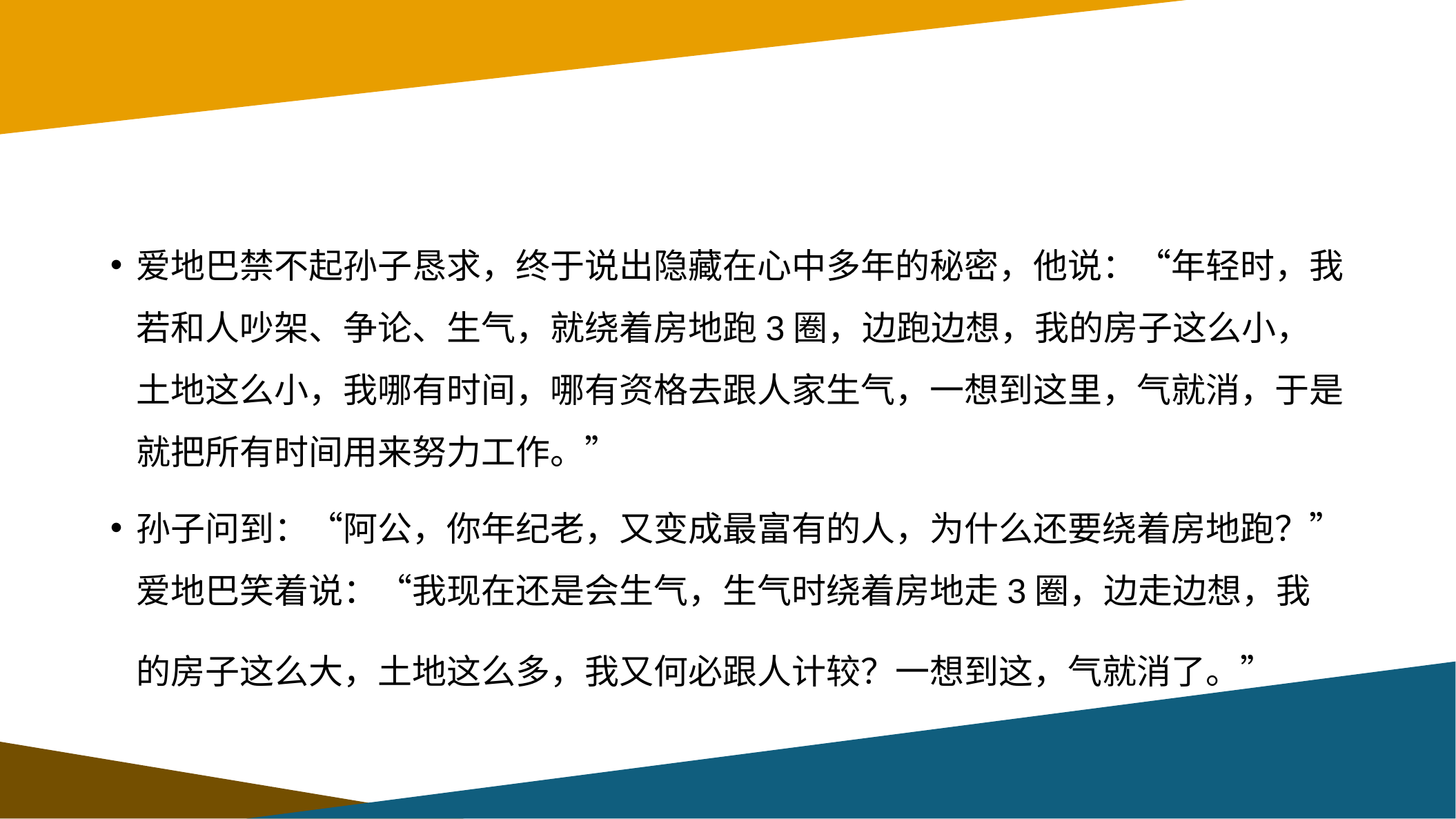

#
爱地巴禁不起孙子恳求，终于说出隐藏在心中多年的秘密，他说：“年轻时，我若和人吵架、争论、生气，就绕着房地跑3圈，边跑边想，我的房子这么小，土地这么小，我哪有时间，哪有资格去跟人家生气，一想到这里，气就消，于是就把所有时间用来努力工作。”
孙子问到：“阿公，你年纪老，又变成最富有的人，为什么还要绕着房地跑？”爱地巴笑着说：“我现在还是会生气，生气时绕着房地走3圈，边走边想，我的房子这么大，土地这么多，我又何必跟人计较？一想到这，气就消了。”